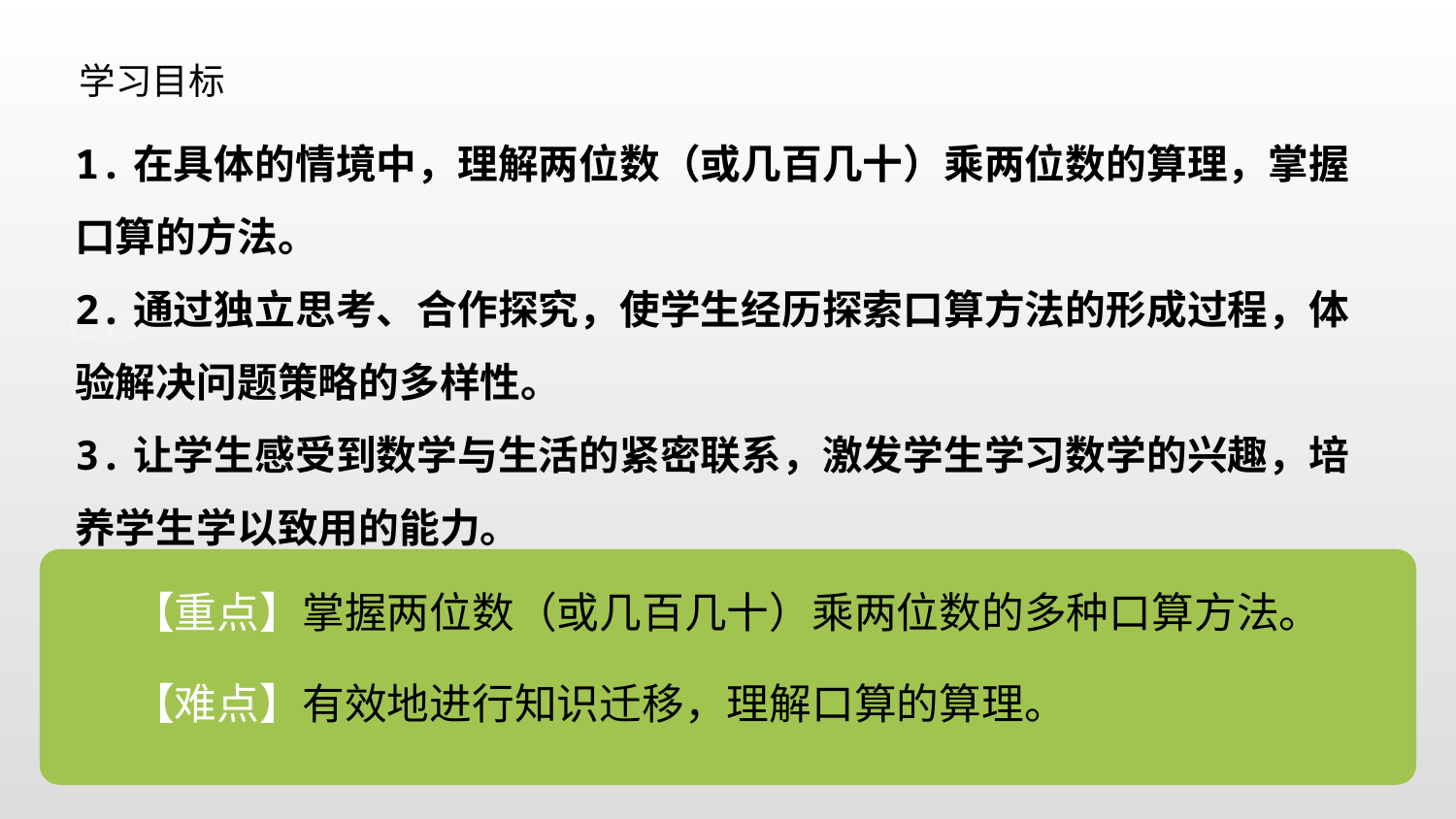

学习目标
1.在具体的情境中，理解两位数（或几百几十）乘两位数的算理，掌握口算的方法。
2.通过独立思考、合作探究，使学生经历探索口算方法的形成过程，体验解决问题策略的多样性。
3.让学生感受到数学与生活的紧密联系，激发学生学习数学的兴趣，培养学生学以致用的能力。

【重点】掌握两位数（或几百几十）乘两位数的多种口算方法。
【难点】有效地进行知识迁移，理解口算的算理。